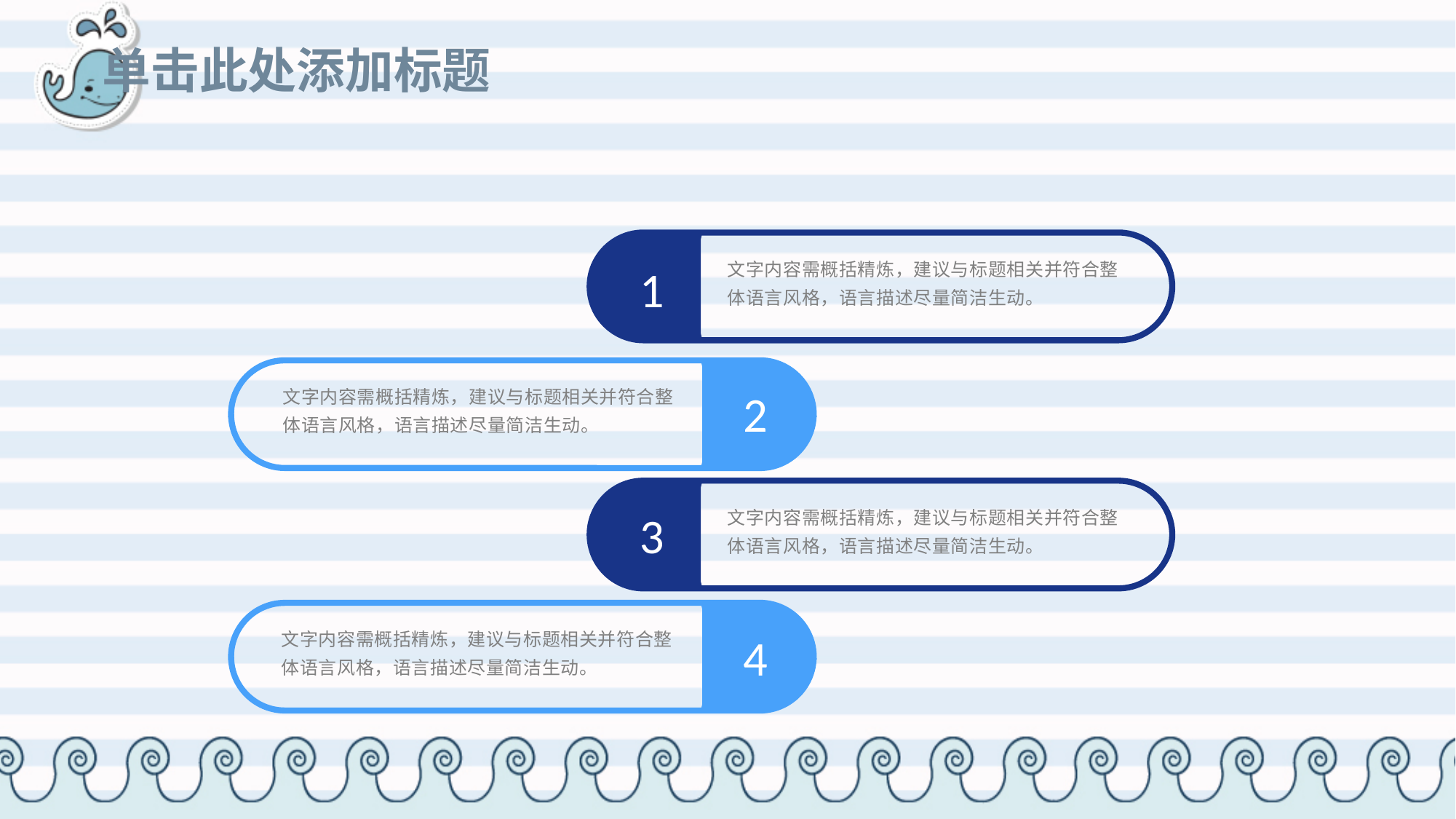

# 单击此处添加标题

文字内容需概括精炼，建议与标题相关并符合整体语言风格，语言描述尽量简洁生动。
1

文字内容需概括精炼，建议与标题相关并符合整体语言风格，语言描述尽量简洁生动。
2

文字内容需概括精炼，建议与标题相关并符合整体语言风格，语言描述尽量简洁生动。
3

文字内容需概括精炼，建议与标题相关并符合整体语言风格，语言描述尽量简洁生动。
4